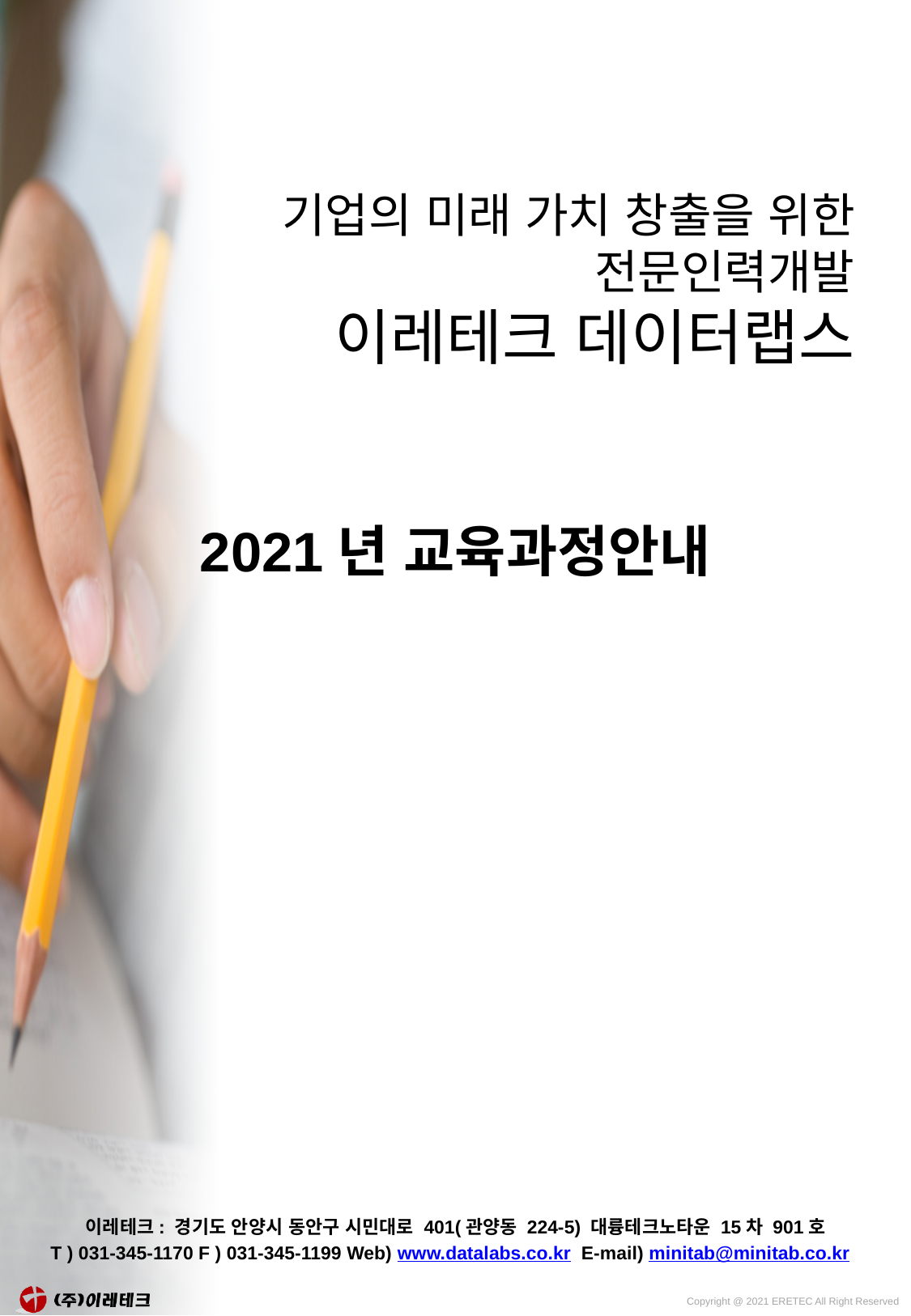

기업의 미래 가치 창출을 위한 전문인력개발
이레테크 데이터랩스
# 2021년 교육과정안내
이레테크: 경기도 안양시 동안구 시민대로 401(관양동 224-5) 대륭테크노타운 15차 901호
T ) 031-345-1170 F ) 031-345-1199 Web) www.datalabs.co.kr  E-mail) minitab@minitab.co.kr